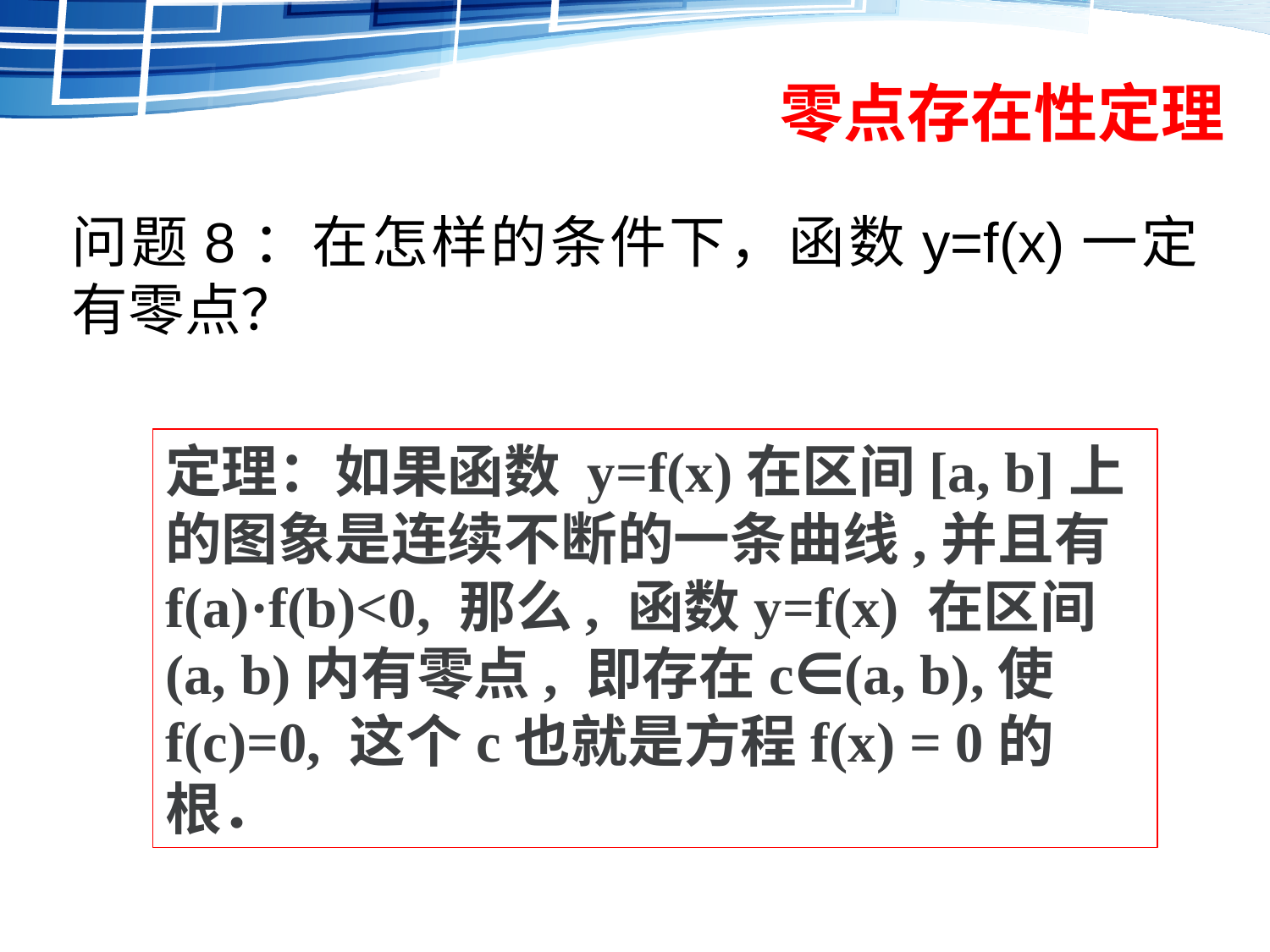

# 零点存在性定理
问题8：在怎样的条件下，函数y=f(x)一定有零点？
定理：如果函数 y=f(x)在区间[a, b]上的图象是连续不断的一条曲线,并且有f(a)·f(b)<0, 那么, 函数y=f(x) 在区间(a, b)内有零点, 即存在c∈(a, b),使f(c)=0, 这个c也就是方程f(x) = 0的根．